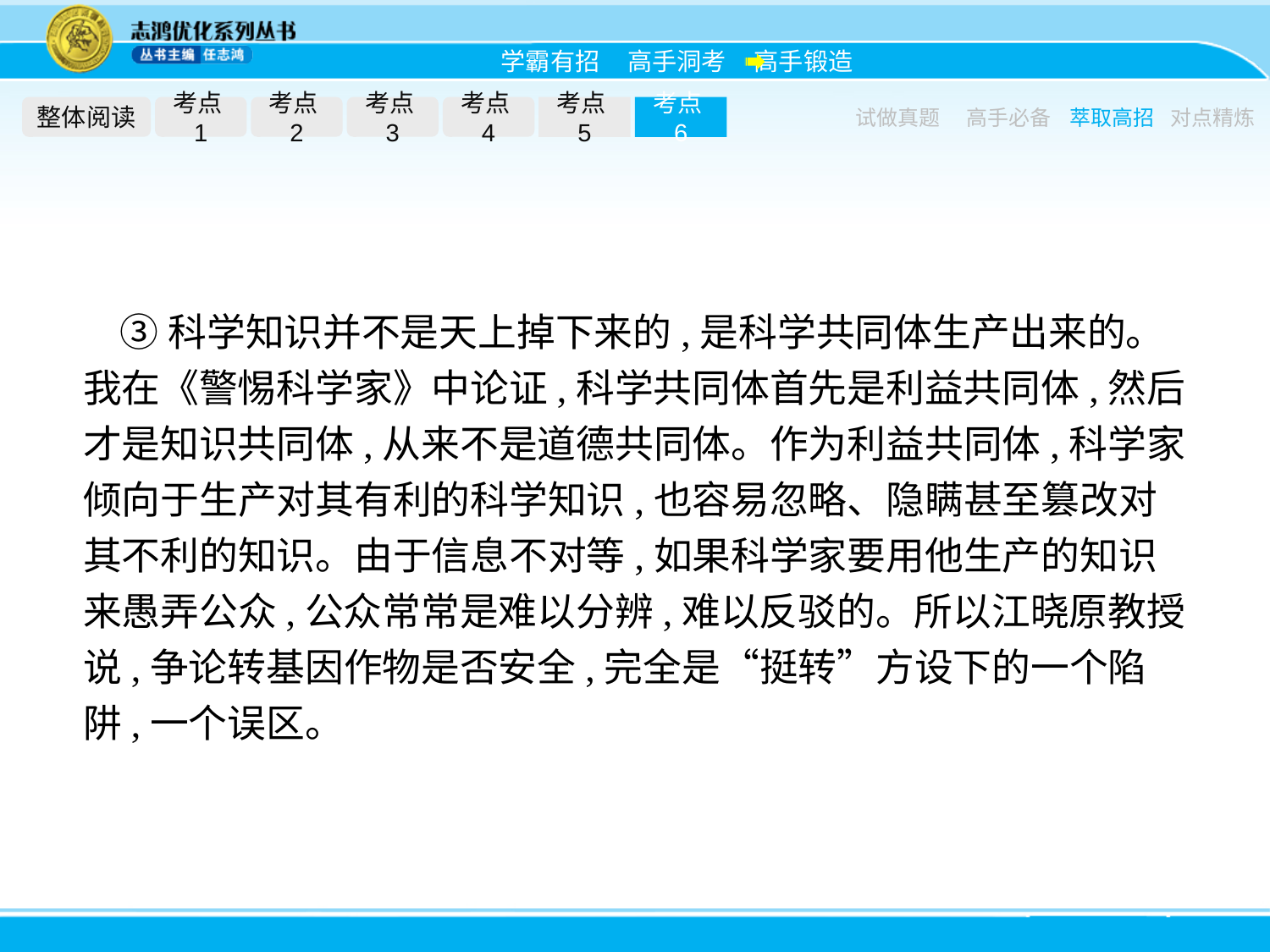

整体阅读
考点1
考点2
考点3
考点4
考点5
考点6
试做真题
高手必备
萃取高招
对点精炼
③科学知识并不是天上掉下来的,是科学共同体生产出来的。我在《警惕科学家》中论证,科学共同体首先是利益共同体,然后才是知识共同体,从来不是道德共同体。作为利益共同体,科学家倾向于生产对其有利的科学知识,也容易忽略、隐瞒甚至篡改对其不利的知识。由于信息不对等,如果科学家要用他生产的知识来愚弄公众,公众常常是难以分辨,难以反驳的。所以江晓原教授说,争论转基因作物是否安全,完全是“挺转”方设下的一个陷阱,一个误区。